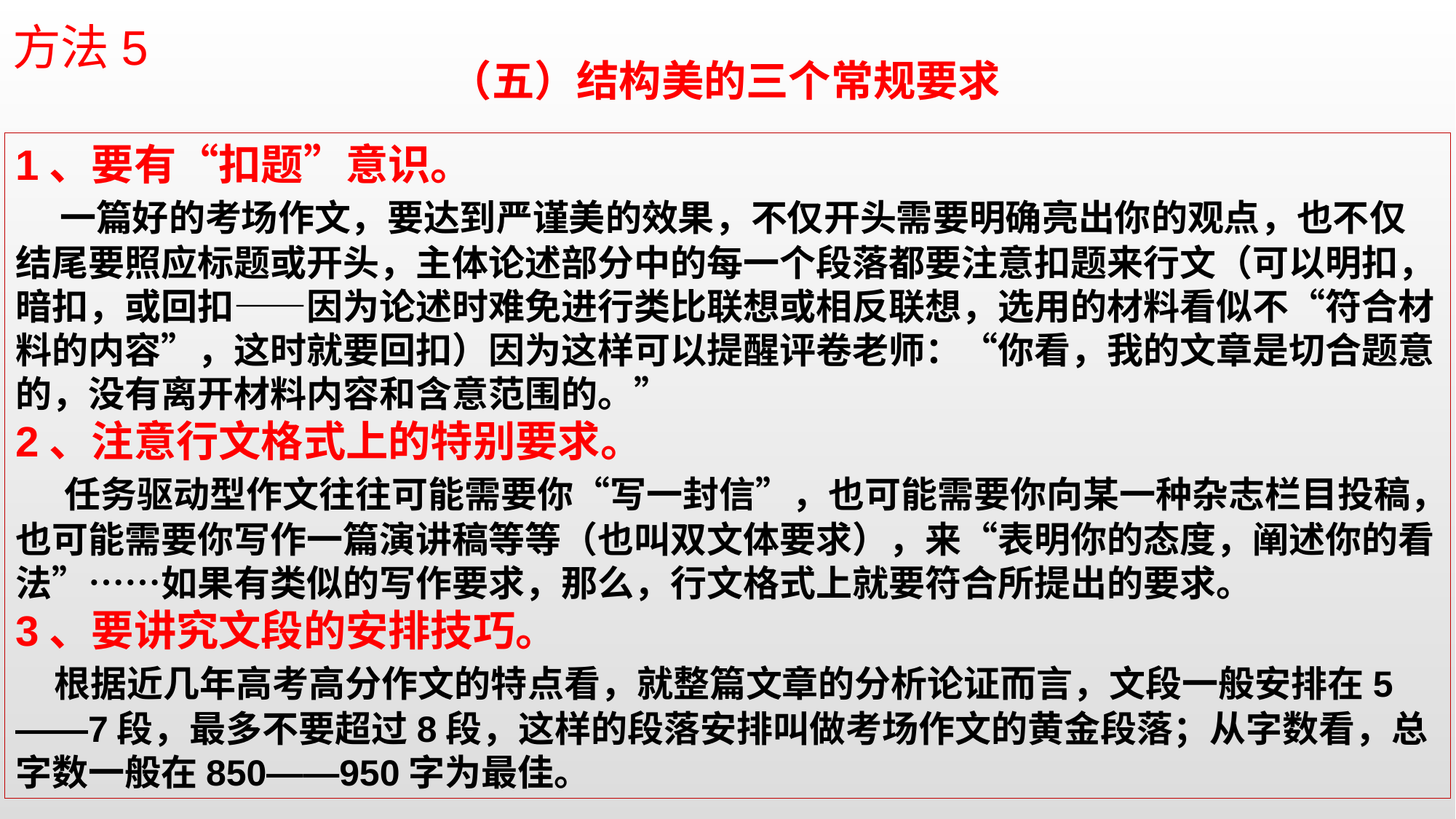

方法5
（五）结构美的三个常规要求
1、要有“扣题”意识。
    一篇好的考场作文，要达到严谨美的效果，不仅开头需要明确亮出你的观点，也不仅结尾要照应标题或开头，主体论述部分中的每一个段落都要注意扣题来行文（可以明扣，暗扣，或回扣——因为论述时难免进行类比联想或相反联想，选用的材料看似不“符合材料的内容”，这时就要回扣）因为这样可以提醒评卷老师：“你看，我的文章是切合题意的，没有离开材料内容和含意范围的。”
2、注意行文格式上的特别要求。
    任务驱动型作文往往可能需要你“写一封信”，也可能需要你向某一种杂志栏目投稿，也可能需要你写作一篇演讲稿等等（也叫双文体要求），来“表明你的态度，阐述你的看法”……如果有类似的写作要求，那么，行文格式上就要符合所提出的要求。
3、要讲究文段的安排技巧。
   根据近几年高考高分作文的特点看，就整篇文章的分析论证而言，文段一般安排在5——7段，最多不要超过8段，这样的段落安排叫做考场作文的黄金段落；从字数看，总字数一般在850——950字为最佳。